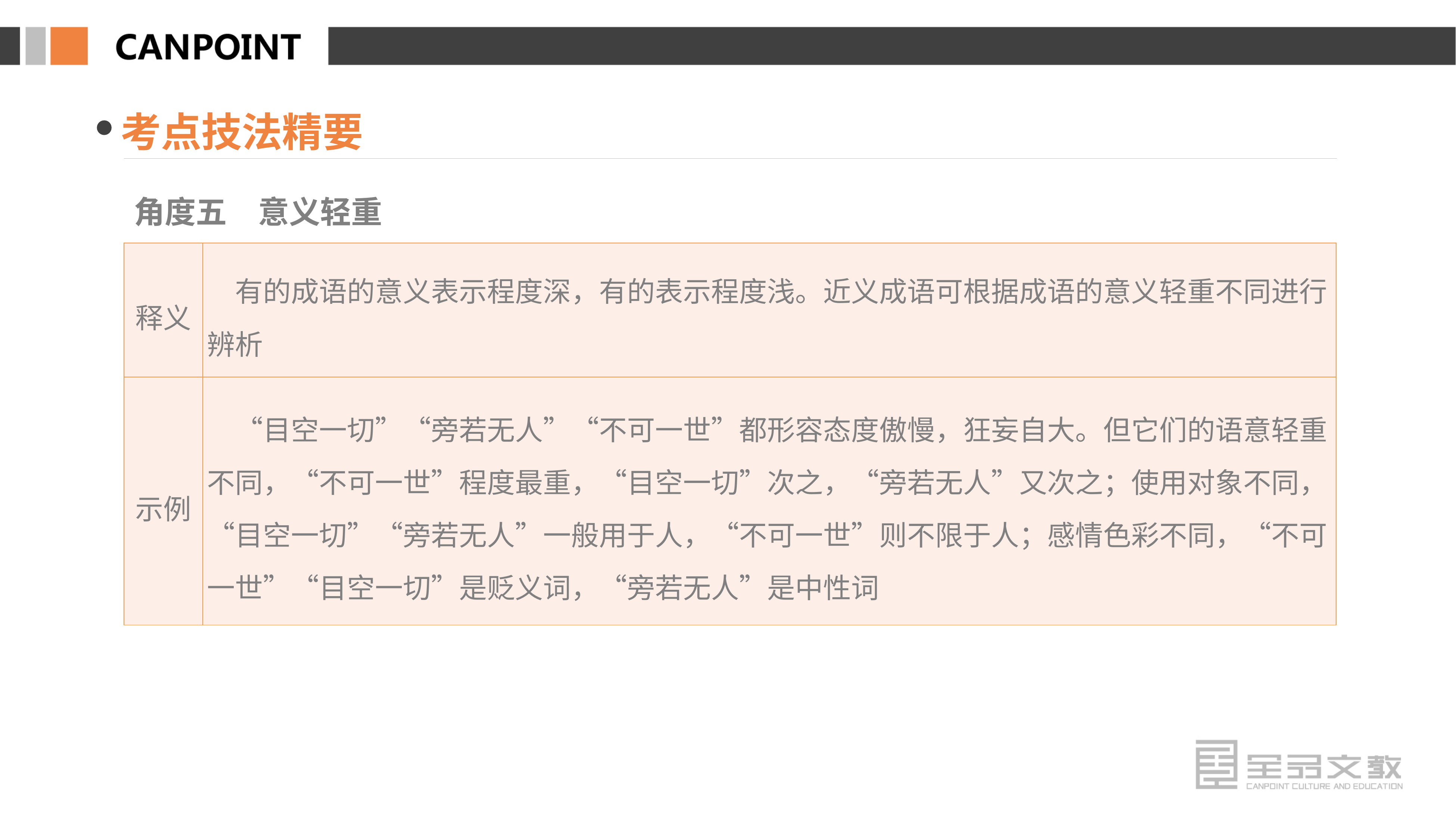

考点技法精要

角度五　意义轻重
| 释义 | 有的成语的意义表示程度深，有的表示程度浅。近义成语可根据成语的意义轻重不同进行辨析 |
| --- | --- |
| 示例 | “目空一切”“旁若无人”“不可一世”都形容态度傲慢，狂妄自大。但它们的语意轻重不同，“不可一世”程度最重，“目空一切”次之，“旁若无人”又次之；使用对象不同，“目空一切”“旁若无人”一般用于人，“不可一世”则不限于人；感情色彩不同，“不可一世”“目空一切”是贬义词，“旁若无人”是中性词 |